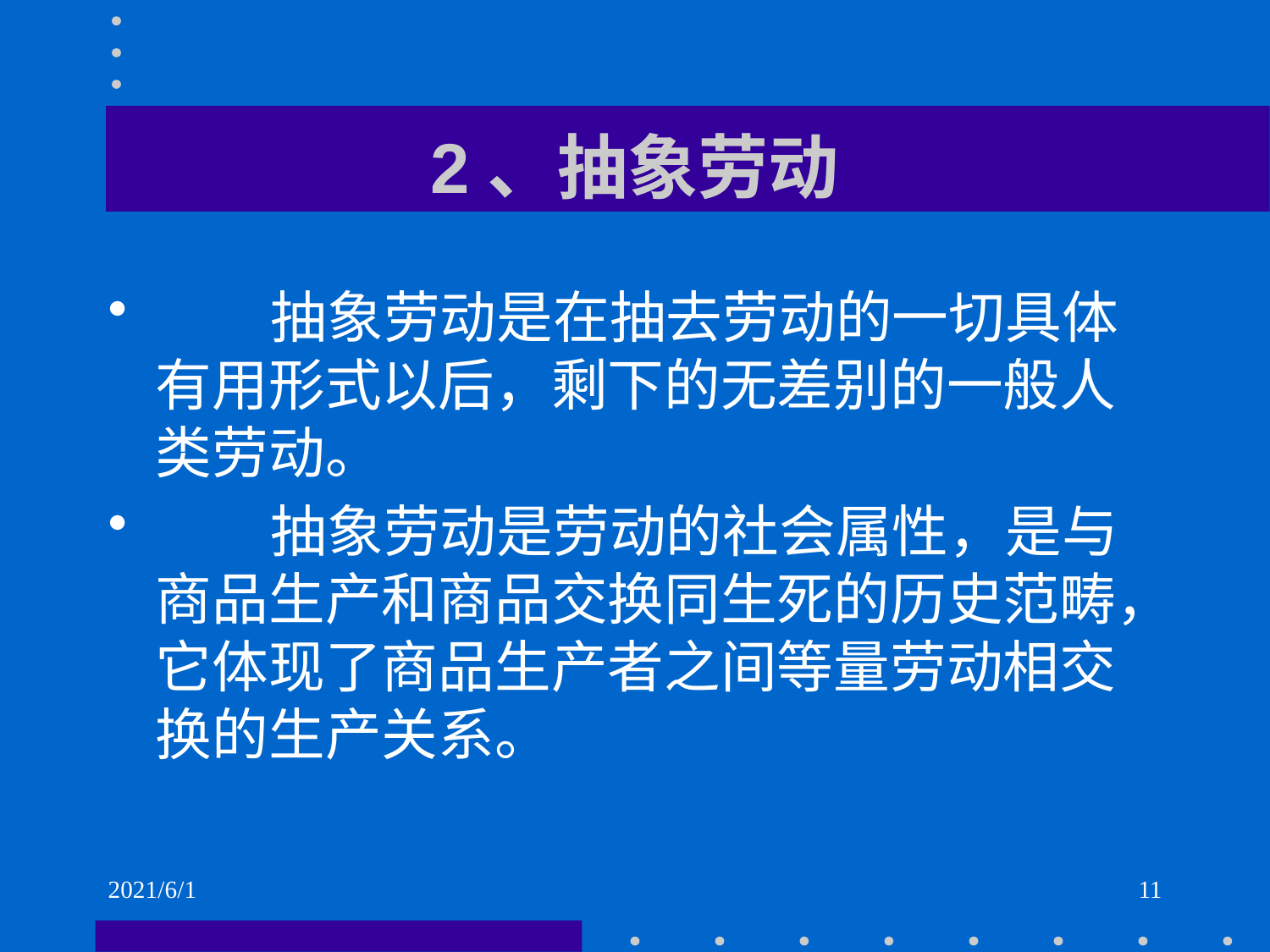

# 2、抽象劳动
        抽象劳动是在抽去劳动的一切具体有用形式以后，剩下的无差别的一般人类劳动。
        抽象劳动是劳动的社会属性，是与商品生产和商品交换同生死的历史范畴，它体现了商品生产者之间等量劳动相交换的生产关系。
2021/6/1
11